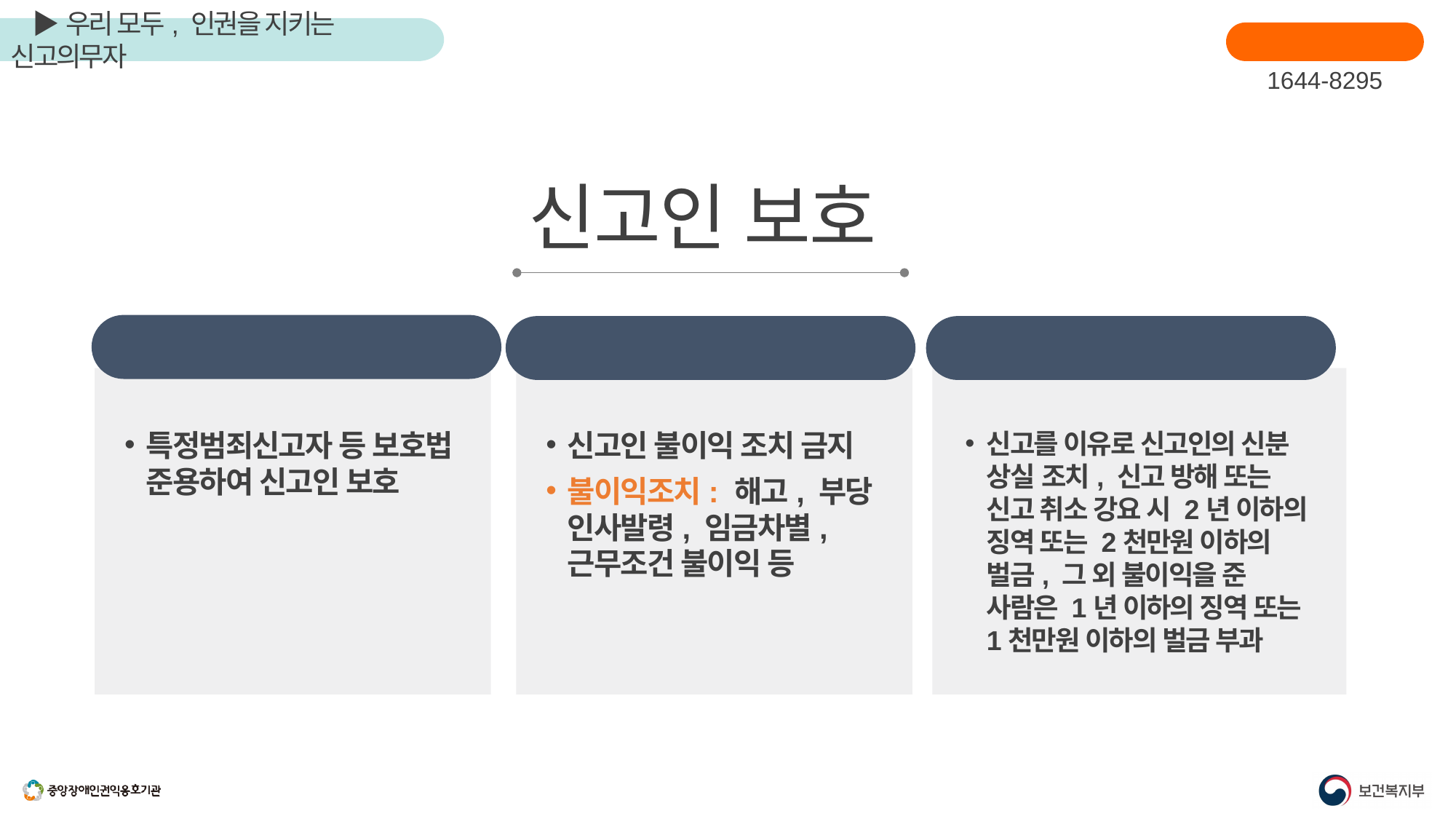

장애인학대신고
1644-8295

신고인 보호
장애인복지법 제59조6

특정범죄신고자 등 보호법 준용하여 신고인 보호
신고인 불이익 조치 금지
불이익조치: 해고, 부당 인사발령, 임금차별, 근무조건 불이익 등
신고를 이유로 신고인의 신분 상실 조치, 신고 방해 또는 신고 취소 강요 시 2년 이하의 징역 또는 2천만원 이하의 벌금, 그 외 불이익을 준 사람은 1년 이하의 징역 또는 1천만원 이하의 벌금 부과
장애인복지법 제59조5
장애인복지법 제86조2